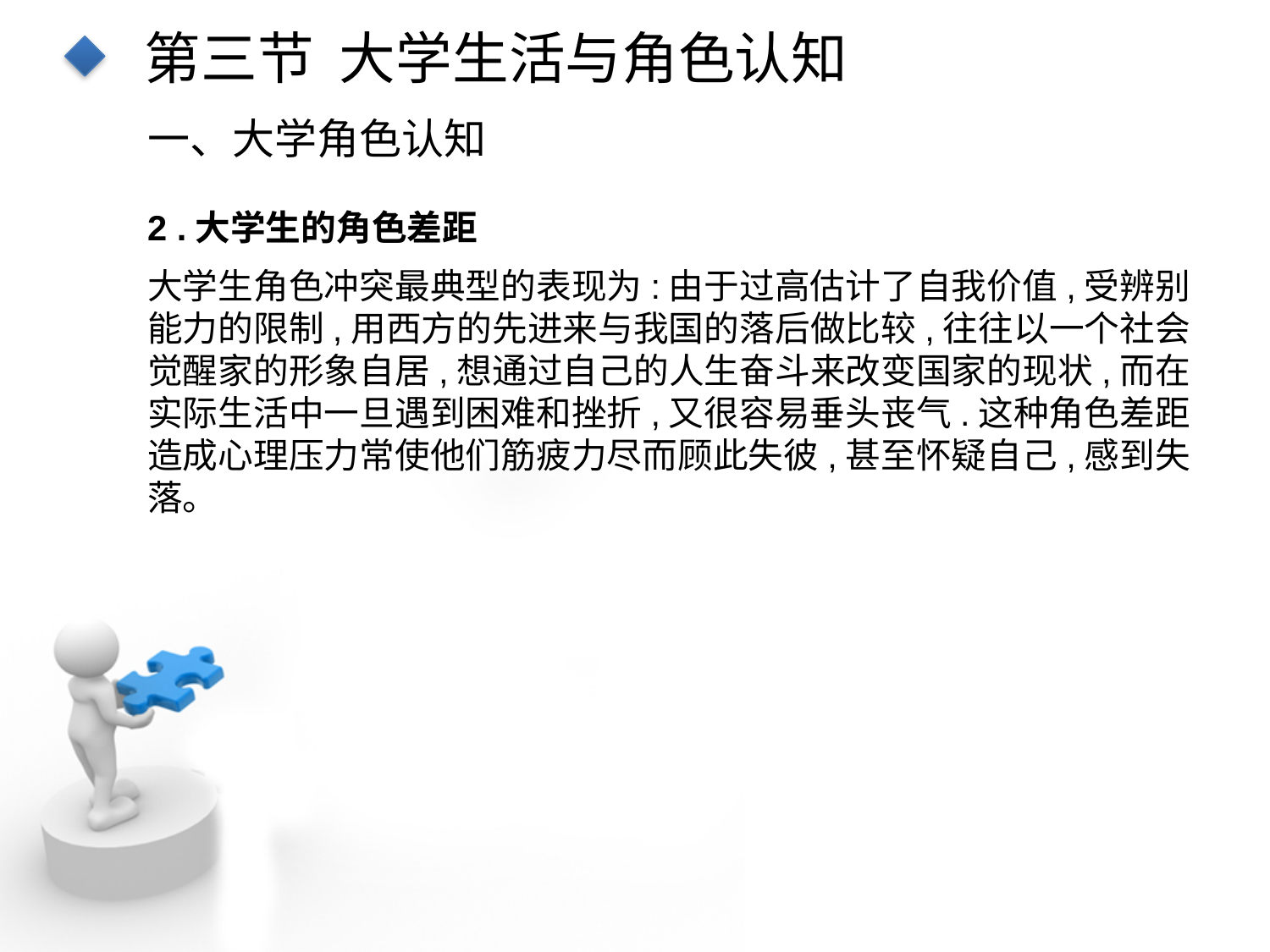

第三节  大学生活与角色认知

一、大学角色认知

2 .大学生的角色差距
大学生角色冲突最典型的表现为:由于过高估计了自我价值,受辨别能力的限制,用西方的先进来与我国的落后做比较,往往以一个社会觉醒家的形象自居,想通过自己的人生奋斗来改变国家的现状,而在实际生活中一旦遇到困难和挫折,又很容易垂头丧气.这种角色差距造成心理压力常使他们筋疲力尽而顾此失彼,甚至怀疑自己,感到失落。
点击添加文本
点击添加文本
点击添加文本
点击添加文本